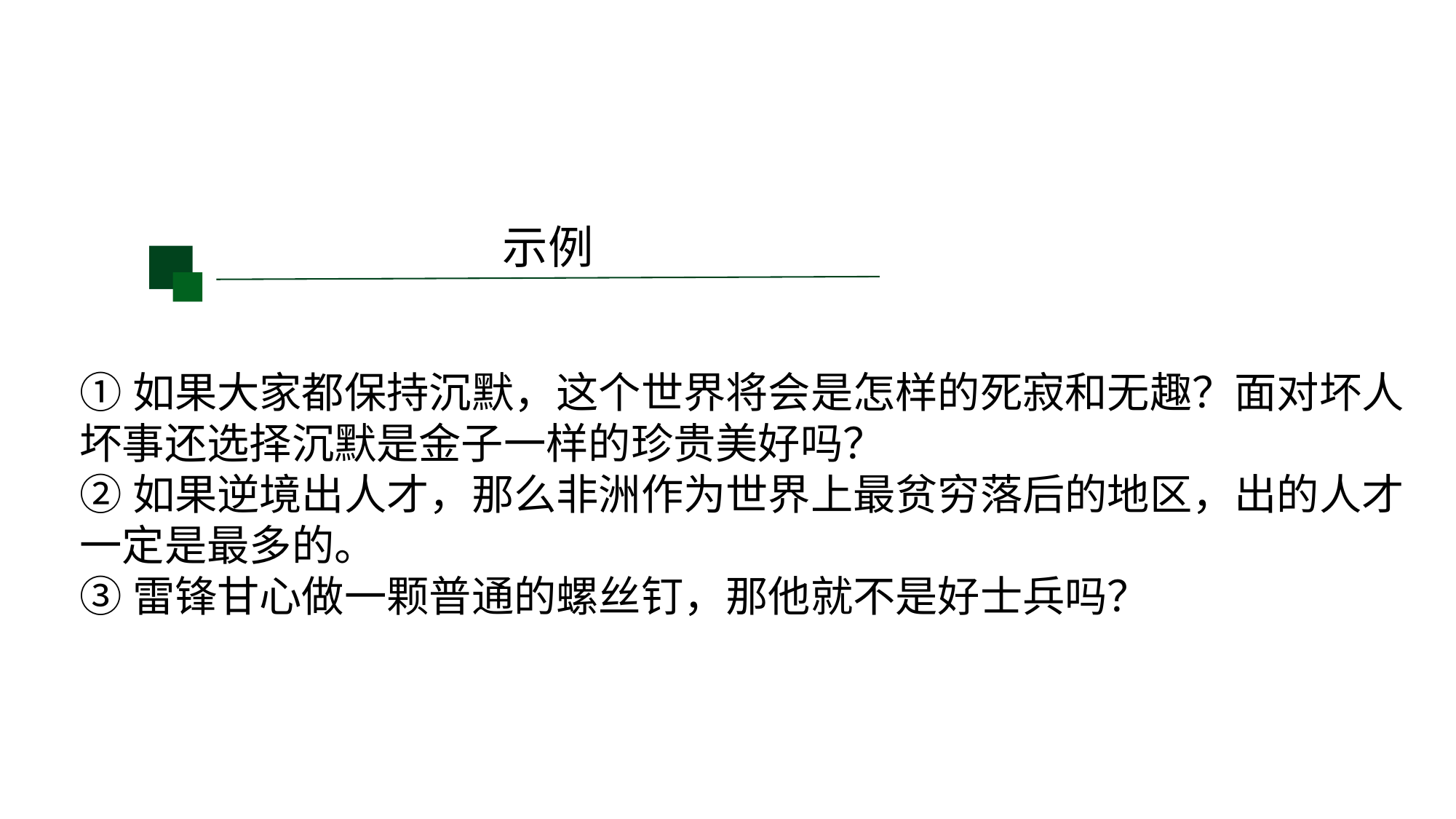

示例

①如果大家都保持沉默，这个世界将会是怎样的死寂和无趣？面对坏人坏事还选择沉默是金子一样的珍贵美好吗？
②如果逆境出人才，那么非洲作为世界上最贫穷落后的地区，出的人才一定是最多的。
③雷锋甘心做一颗普通的螺丝钉，那他就不是好士兵吗？